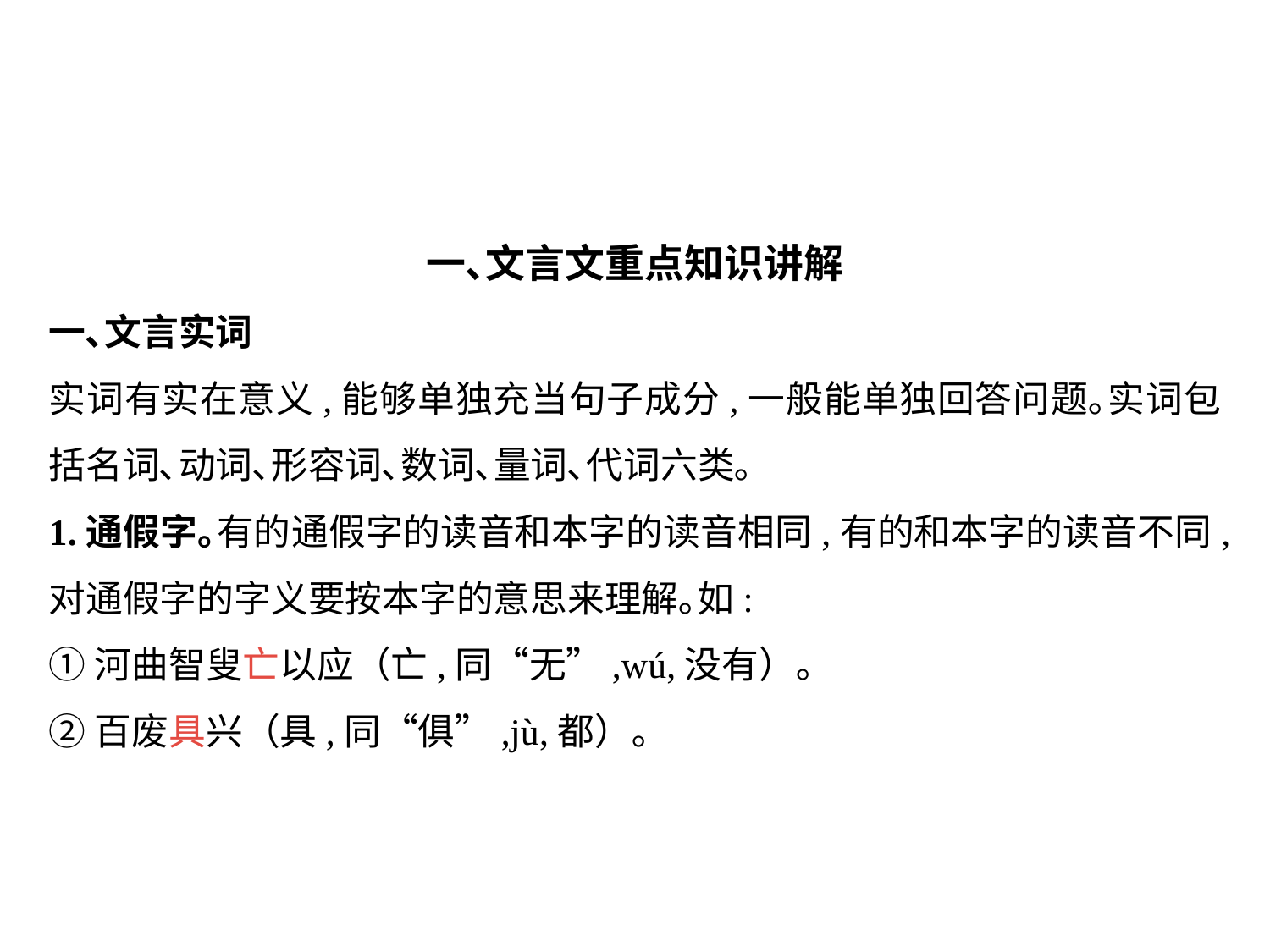

一､文言文重点知识讲解
一､文言实词
实词有实在意义,能够单独充当句子成分,一般能单独回答问题｡实词包括名词､动词､形容词､数词､量词､代词六类｡
1.通假字｡有的通假字的读音和本字的读音相同,有的和本字的读音不同,对通假字的字义要按本字的意思来理解｡如:
①河曲智叟亡以应（亡,同“无”,wú,没有）｡
②百废具兴（具,同“俱”,jù,都）｡